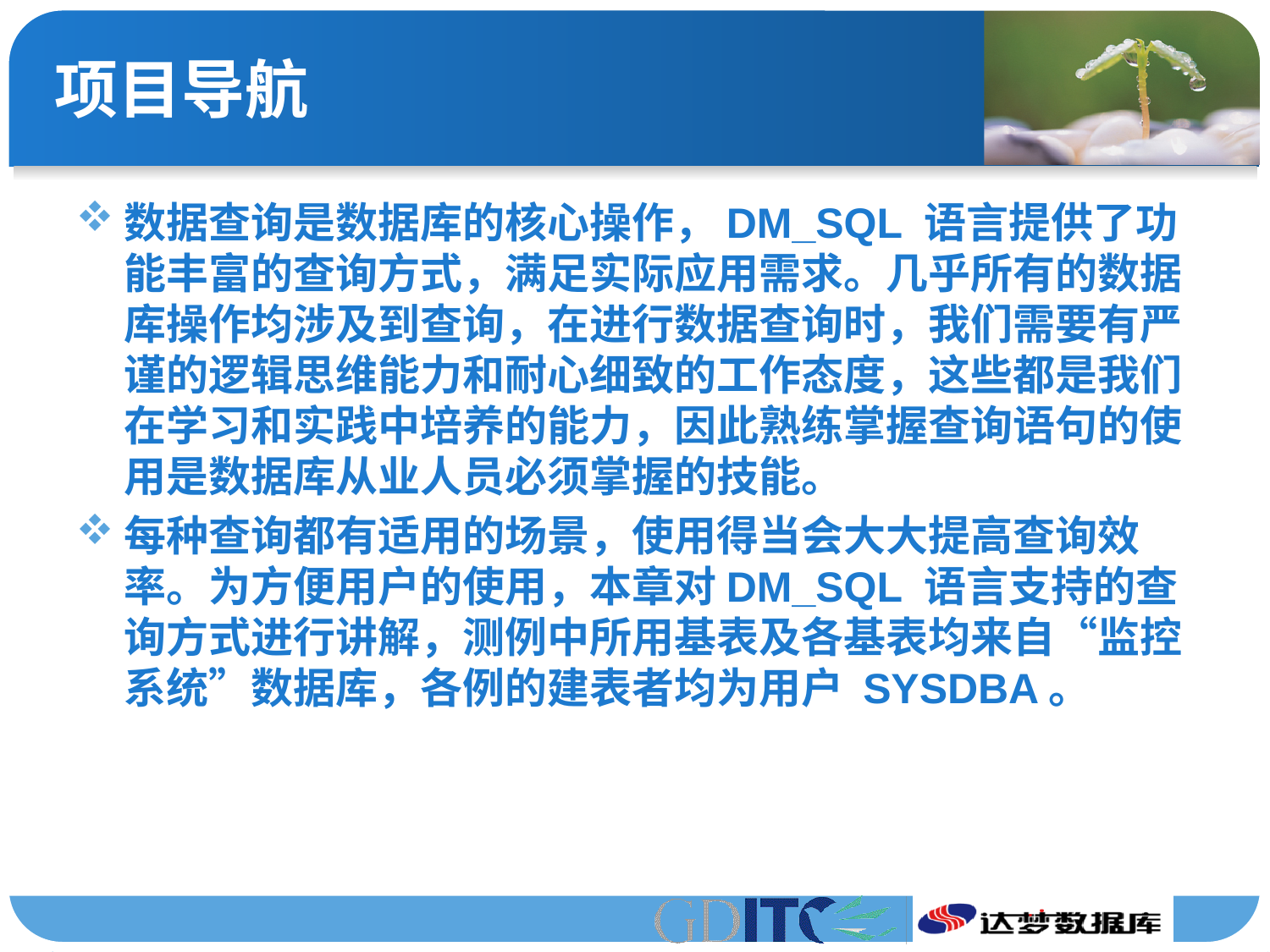

# 项目导航
数据查询是数据库的核心操作，DM_SQL 语言提供了功能丰富的查询方式，满足实际应用需求。几乎所有的数据库操作均涉及到查询，在进行数据查询时，我们需要有严谨的逻辑思维能力和耐心细致的工作态度，这些都是我们在学习和实践中培养的能力，因此熟练掌握查询语句的使用是数据库从业人员必须掌握的技能。
每种查询都有适用的场景，使用得当会大大提高查询效率。为方便用户的使用，本章对DM_SQL 语言支持的查询方式进行讲解，测例中所用基表及各基表均来自“监控系统”数据库，各例的建表者均为用户 SYSDBA。